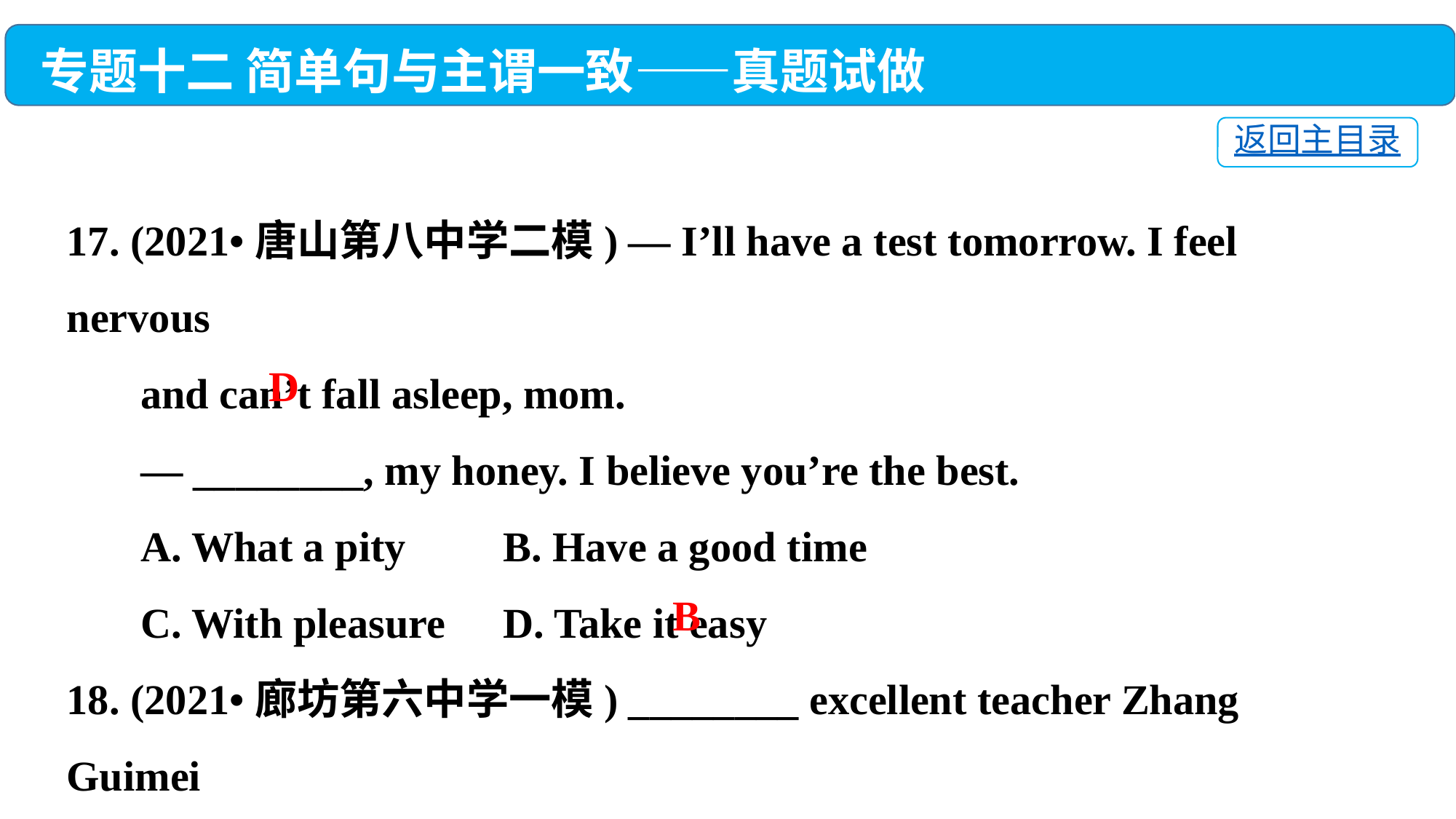

专题十二 简单句与主谓一致——真题试做
返回主目录
17. (2021•唐山第八中学二模) — I’ll have a test tomorrow. I feel nervous
       and can’t fall asleep, mom.
       — ________, my honey. I believe you’re the best.
       A. What a pity	B. Have a good time
       C. With pleasure	D. Take it easy
18. (2021•廊坊第六中学一模) ________ excellent teacher Zhang Guimei
       is! She helps many girls enter the university.
       A. What a	B. What an	     C. How	    D. How an
D
B